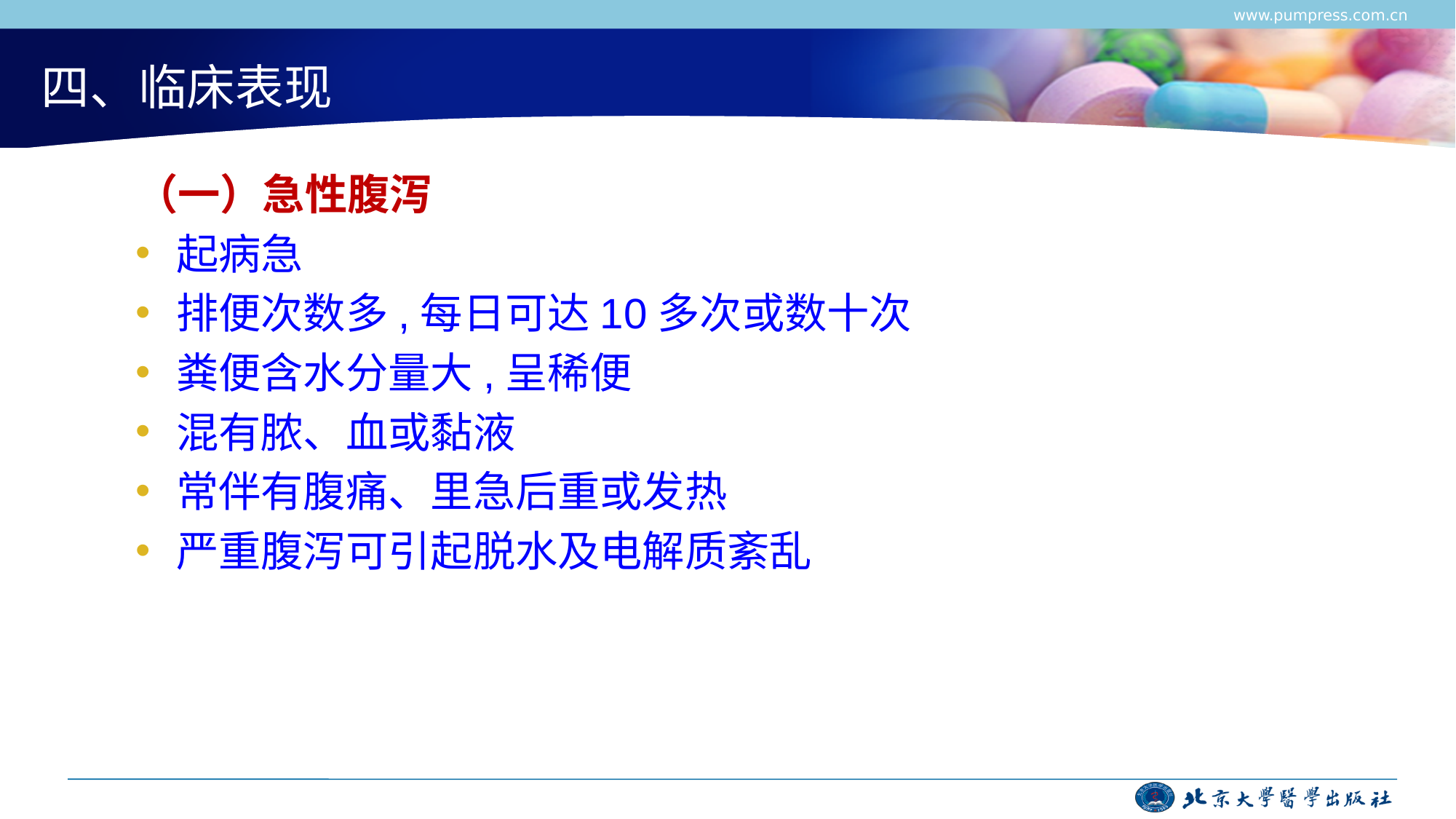

www.pumpress.com.cn
# 四、临床表现
（一）急性腹泻
起病急
排便次数多,每日可达10多次或数十次
粪便含水分量大,呈稀便
混有脓、血或黏液
常伴有腹痛、里急后重或发热
严重腹泻可引起脱水及电解质紊乱